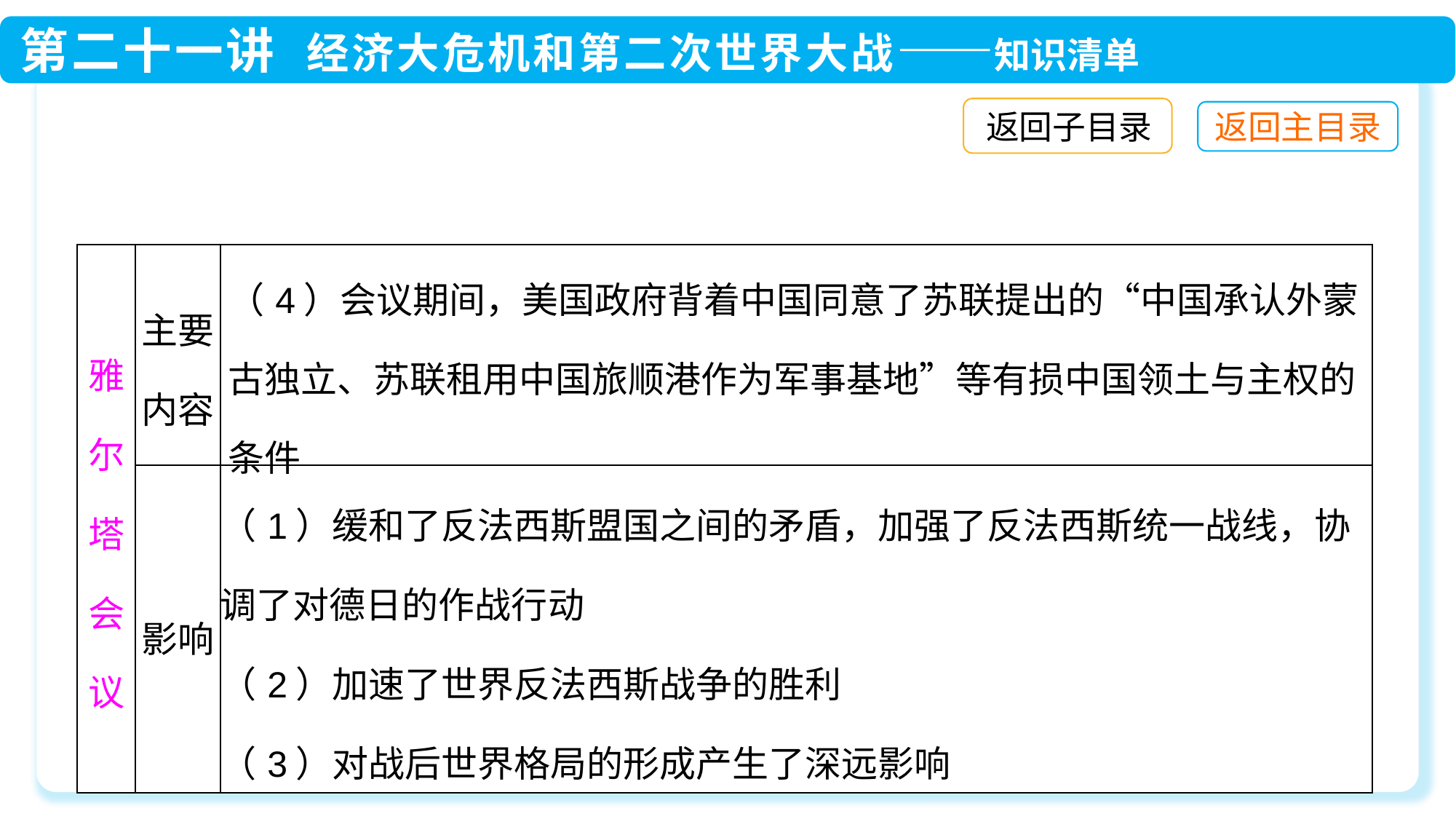

返回子目录
| 雅尔塔会议 | 主要内容 | （4）会议期间，美国政府背着中国同意了苏联提出的“中国承认外蒙古独立、苏联租用中国旅顺港作为军事基地”等有损中国领土与主权的条件 |
| --- | --- | --- |
|  | 影响 | （1）缓和了反法西斯盟国之间的矛盾，加强了反法西斯统一战线，协调了对德日的作战行动 （2）加速了世界反法西斯战争的胜利 （3）对战后世界格局的形成产生了深远影响 |